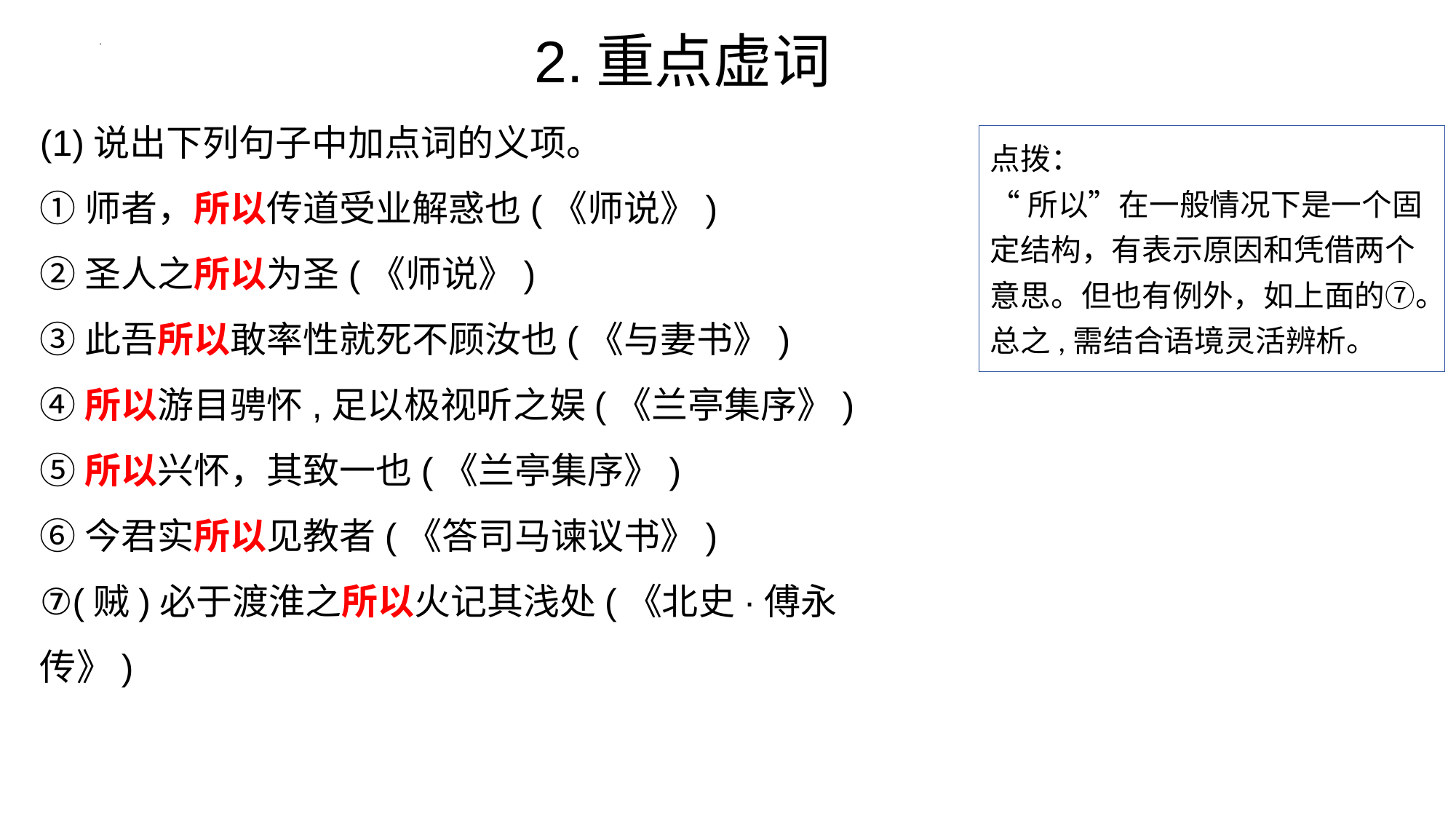

2.重点虚词
(1)说出下列句子中加点词的义项。
①师者，所以传道受业解惑也(《师说》)
②圣人之所以为圣(《师说》)
③此吾所以敢率性就死不顾汝也(《与妻书》)
④所以游目骋怀,足以极视听之娱(《兰亭集序》)
⑤所以兴怀，其致一也(《兰亭集序》)
⑥今君实所以见教者(《答司马谏议书》)
⑦(贼)必于渡淮之所以火记其浅处(《北史·傅永传》)
点拨：
“所以”在一般情况下是一个固定结构，有表示原因和凭借两个意思。但也有例外，如上面的⑦。总之,需结合语境灵活辨析。